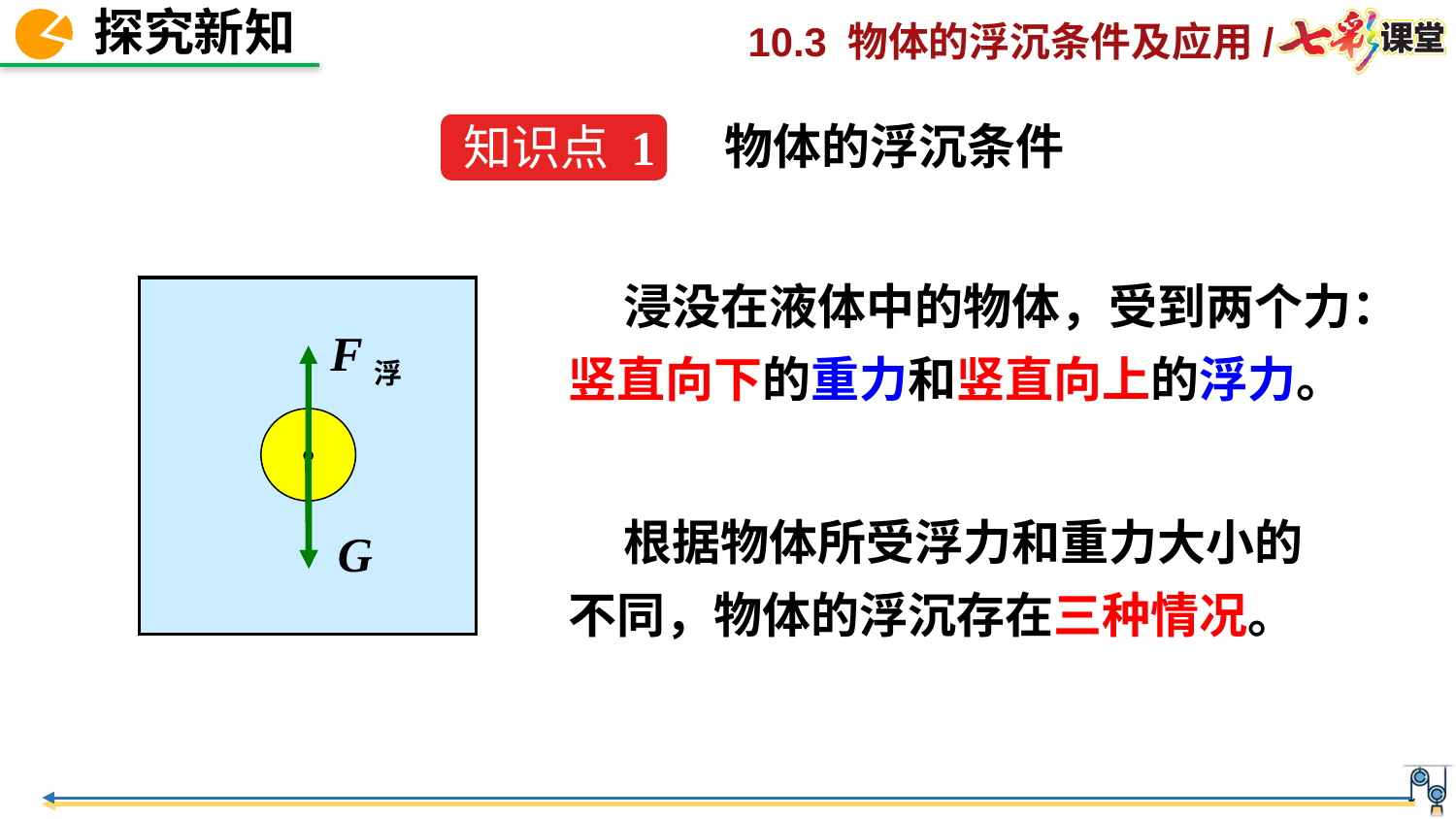

物体的浮沉条件

知识点 1
    浸没在液体中的物体，受到两个力：竖直向下的重力和竖直向上的浮力。

F浮

G

    根据物体所受浮力和重力大小的不同，物体的浮沉存在三种情况。